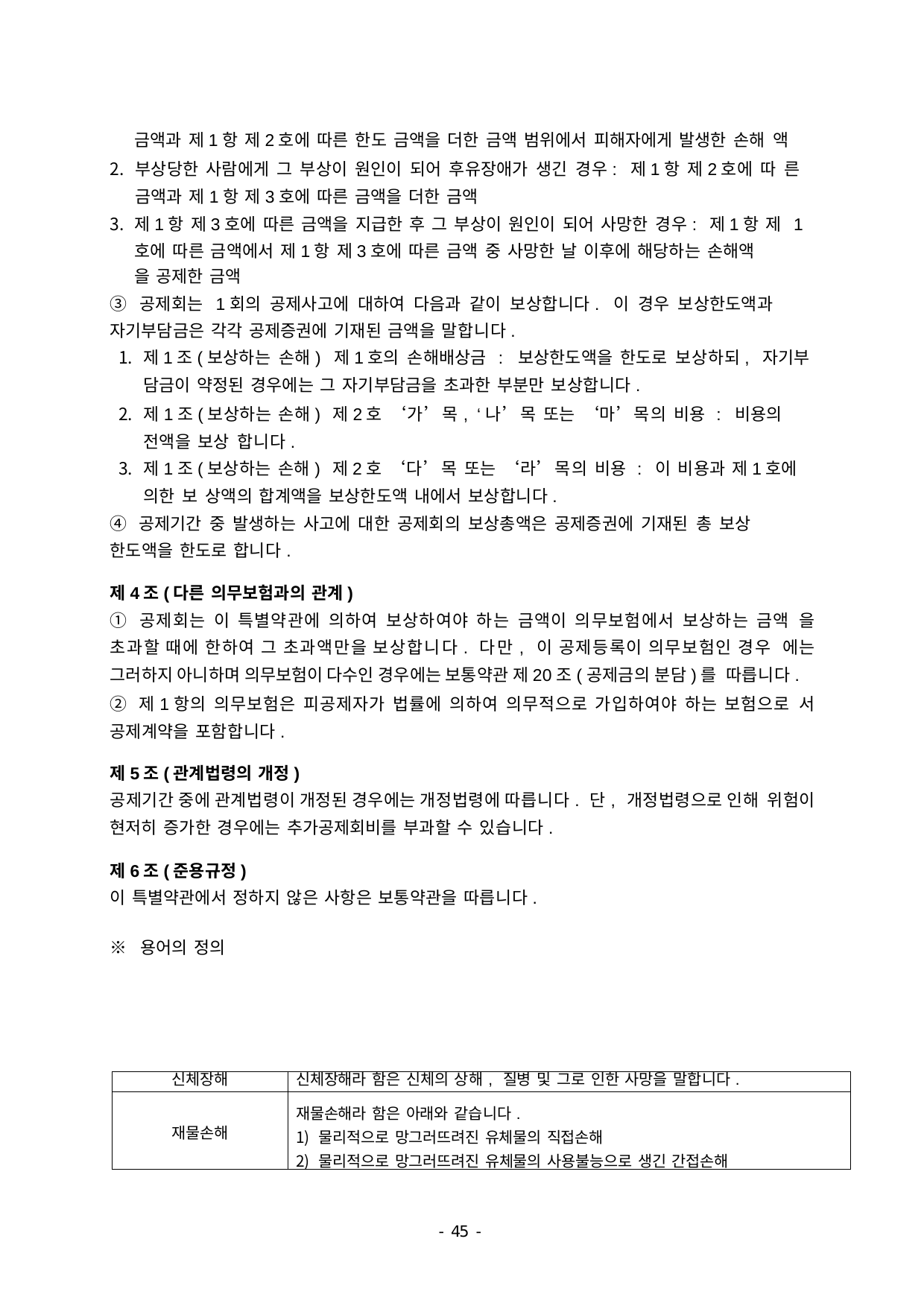

금액과 제1항 제2호에 따른 한도 금액을 더한 금액 범위에서 피해자에게 발생한 손해  액
부상당한 사람에게 그 부상이 원인이 되어 후유장애가 생긴 경우: 제1항 제2호에 따  른 금액과 제1항 제3호에 따른 금액을 더한 금액
제1항 제3호에 따른 금액을 지급한 후 그 부상이 원인이 되어 사망한 경우: 제1항 제  1호에 따른 금액에서 제1항 제3호에 따른 금액 중 사망한 날 이후에 해당하는 손해액
을 공제한 금액
③ 공제회는 1회의 공제사고에 대하여 다음과 같이 보상합니다. 이 경우 보상한도액과  자기부담금은 각각 공제증권에 기재된 금액을 말합니다.
제1조(보상하는 손해) 제1호의 손해배상금 : 보상한도액을 한도로 보상하되, 자기부  담금이 약정된 경우에는 그 자기부담금을 초과한 부분만 보상합니다.
제1조(보상하는 손해) 제2호 ‘가’목, ‘나’목 또는 ‘마’목의 비용 : 비용의 전액을 보상  합니다.
제1조(보상하는 손해) 제2호 ‘다’목 또는 ‘라’목의 비용 : 이 비용과 제1호에 의한 보  상액의 합계액을 보상한도액 내에서 보상합니다.
④ 공제기간 중 발생하는 사고에 대한 공제회의 보상총액은 공제증권에 기재된 총 보상  한도액을 한도로 합니다.

제4조(다른 의무보험과의 관계)
① 공제회는 이 특별약관에 의하여 보상하여야 하는 금액이 의무보험에서 보상하는 금액  을 초과할 때에 한하여 그 초과액만을 보상합니다. 다만, 이 공제등록이 의무보험인 경우  에는 그러하지 아니하며 의무보험이 다수인 경우에는 보통약관 제20조(공제금의 분담)를  따릅니다.
② 제1항의 의무보험은 피공제자가 법률에 의하여 의무적으로 가입하여야 하는 보험으로  서 공제계약을 포함합니다.

제5조(관계법령의 개정)
공제기간 중에 관계법령이 개정된 경우에는 개정법령에 따릅니다. 단, 개정법령으로 인해  위험이 현저히 증가한 경우에는 추가공제회비를 부과할 수 있습니다.

제6조(준용규정)
이 특별약관에서 정하지 않은 사항은 보통약관을 따릅니다.

※ 용어의 정의
| 신체장해 | 신체장해라 함은 신체의 상해, 질병 및 그로 인한 사망을 말합니다. |
| --- | --- |
| 재물손해 | 재물손해라 함은 아래와 같습니다. 물리적으로 망그러뜨려진 유체물의 직접손해 물리적으로 망그러뜨려진 유체물의 사용불능으로 생긴 간접손해 |
- 45 -